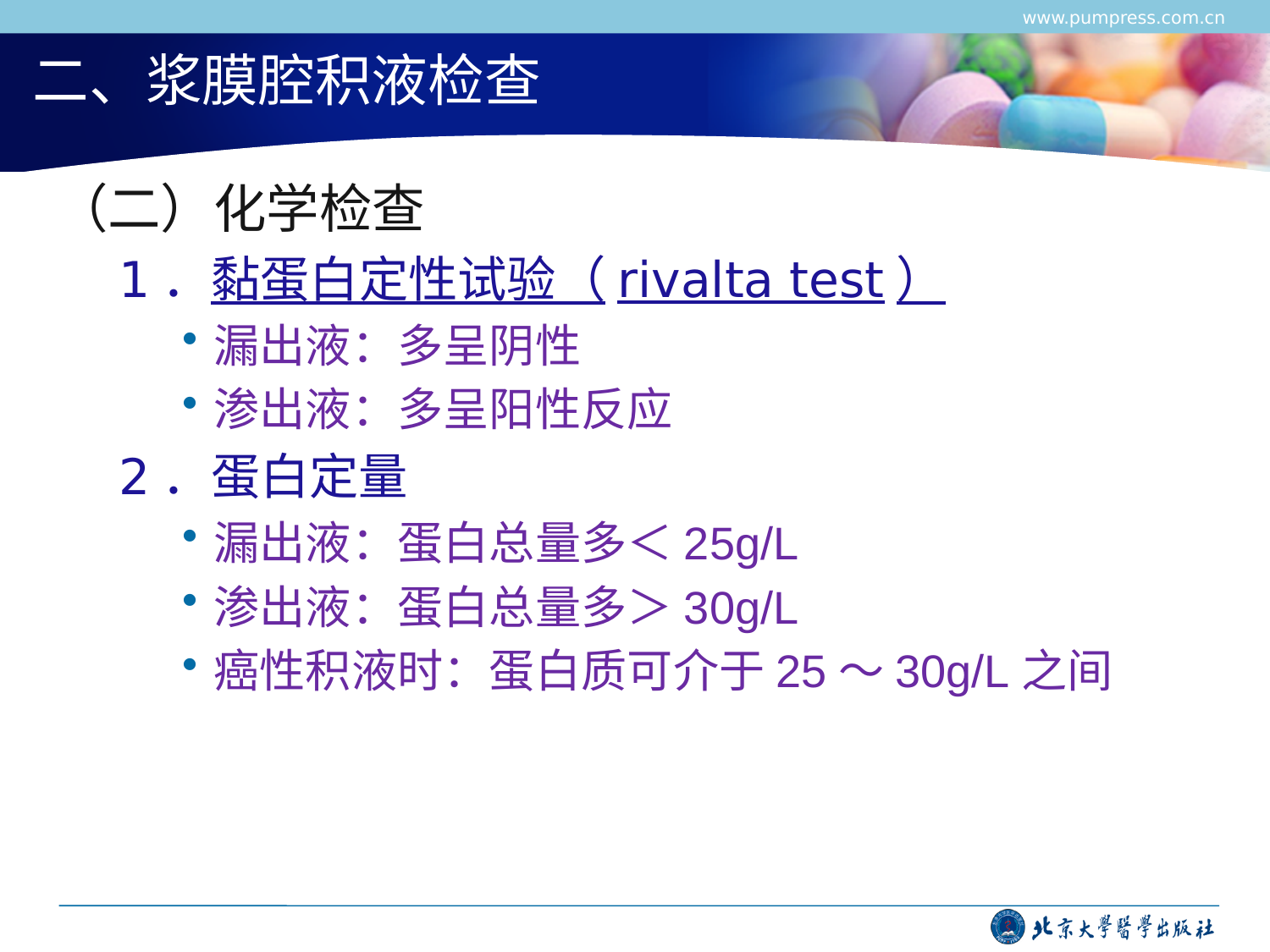

www.pumpress.com.cn
# 二、浆膜腔积液检查
（二）化学检查
1．黏蛋白定性试验（rivalta test）
漏出液：多呈阴性
渗出液：多呈阳性反应
2．蛋白定量
漏出液：蛋白总量多＜25g/L
渗出液：蛋白总量多＞30g/L
癌性积液时：蛋白质可介于25～30g/L之间